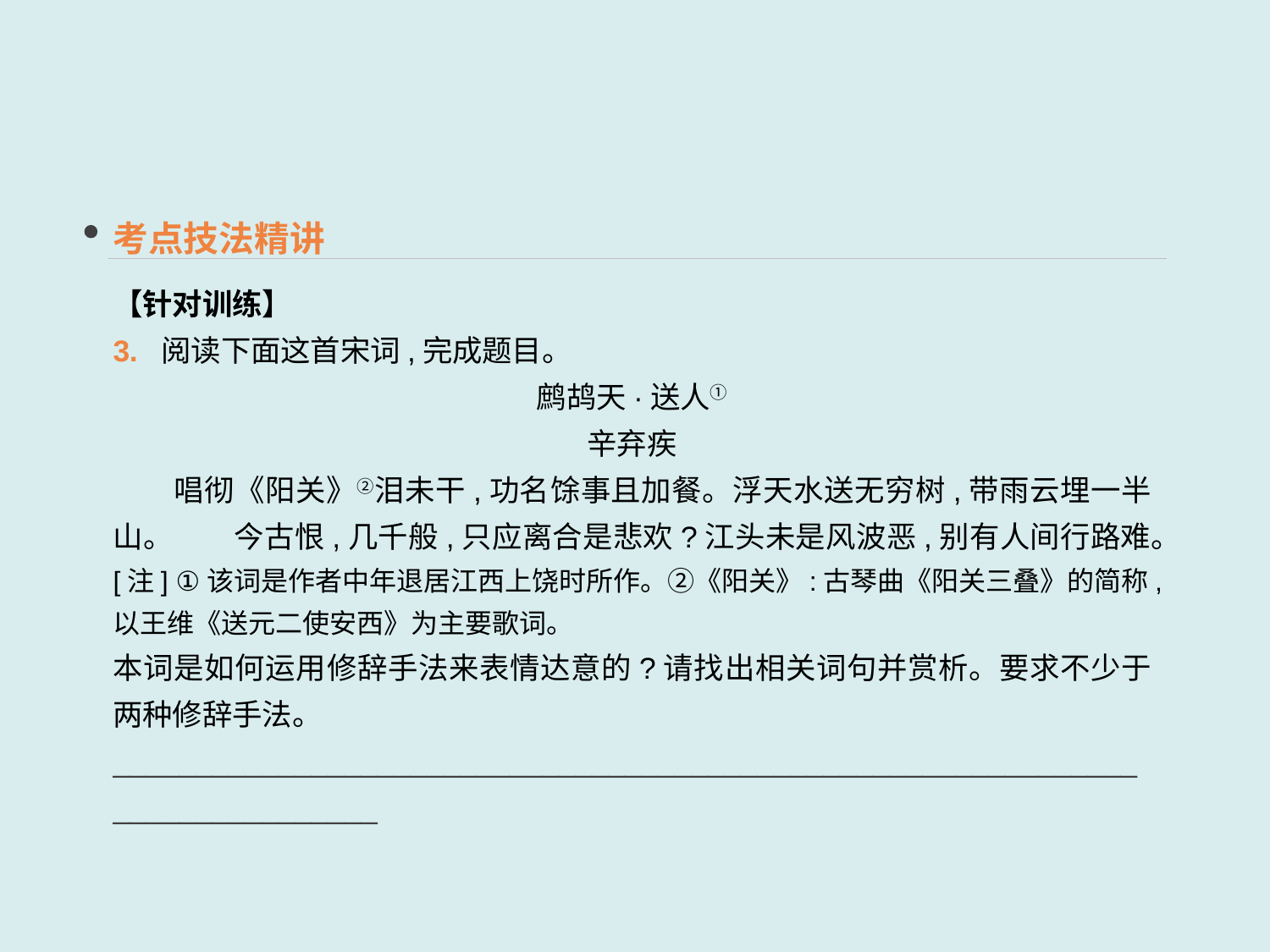

考点技法精讲

【针对训练】
3.  阅读下面这首宋词,完成题目。
鹧鸪天·送人①
辛弃疾
　　唱彻《阳关》②泪未干,功名馀事且加餐。浮天水送无穷树,带雨云埋一半山。　　今古恨,几千般,只应离合是悲欢?江头未是风波恶,别有人间行路难。
[注] ①该词是作者中年退居江西上饶时所作。②《阳关》:古琴曲《阳关三叠》的简称,以王维《送元二使安西》为主要歌词。
本词是如何运用修辞手法来表情达意的?请找出相关词句并赏析。要求不少于两种修辞手法。
______________________________________________________________________________